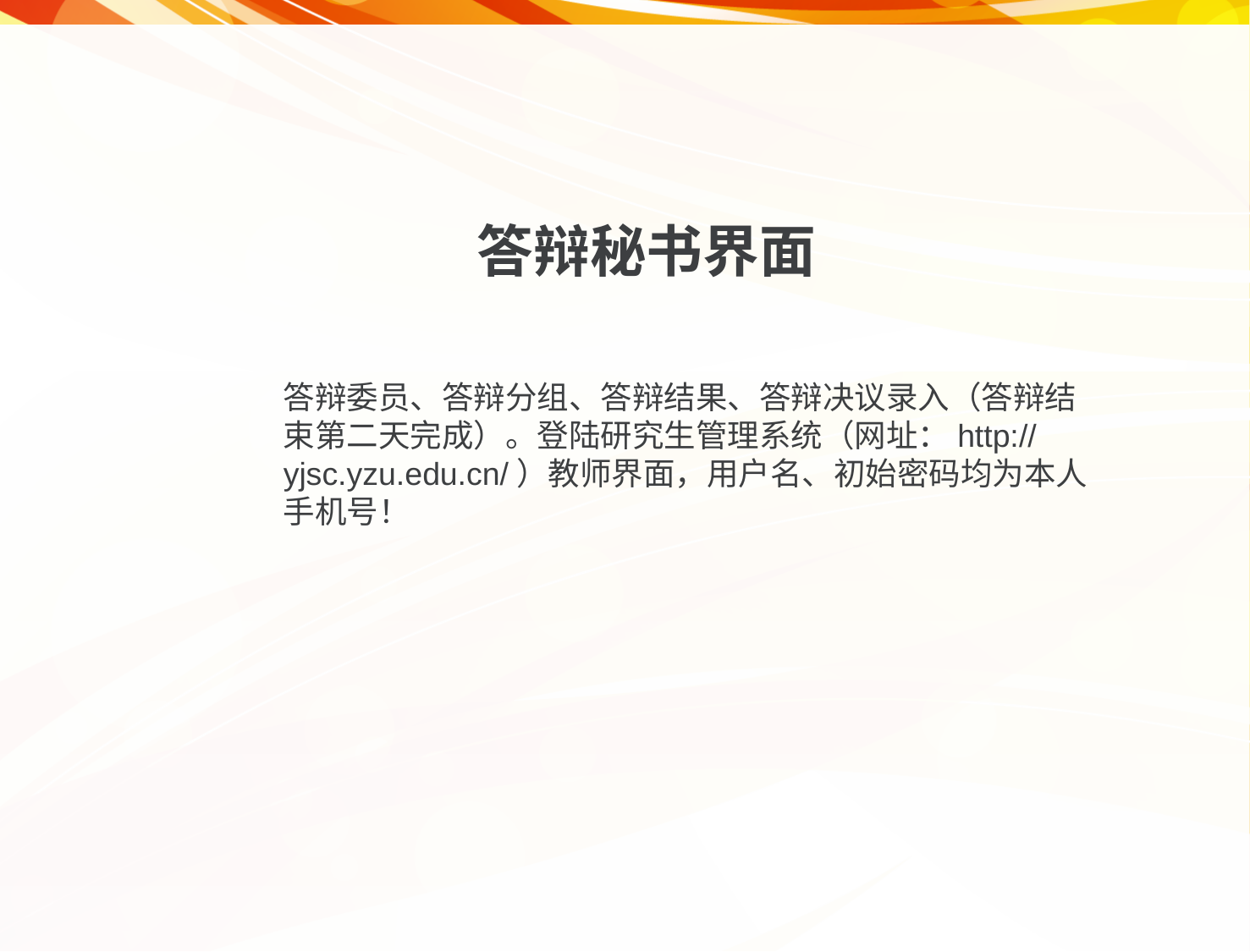

答辩秘书界面
答辩委员、答辩分组、答辩结果、答辩决议录入（答辩结束第二天完成）。登陆研究生管理系统（网址：http://yjsc.yzu.edu.cn/）教师界面，用户名、初始密码均为本人手机号！